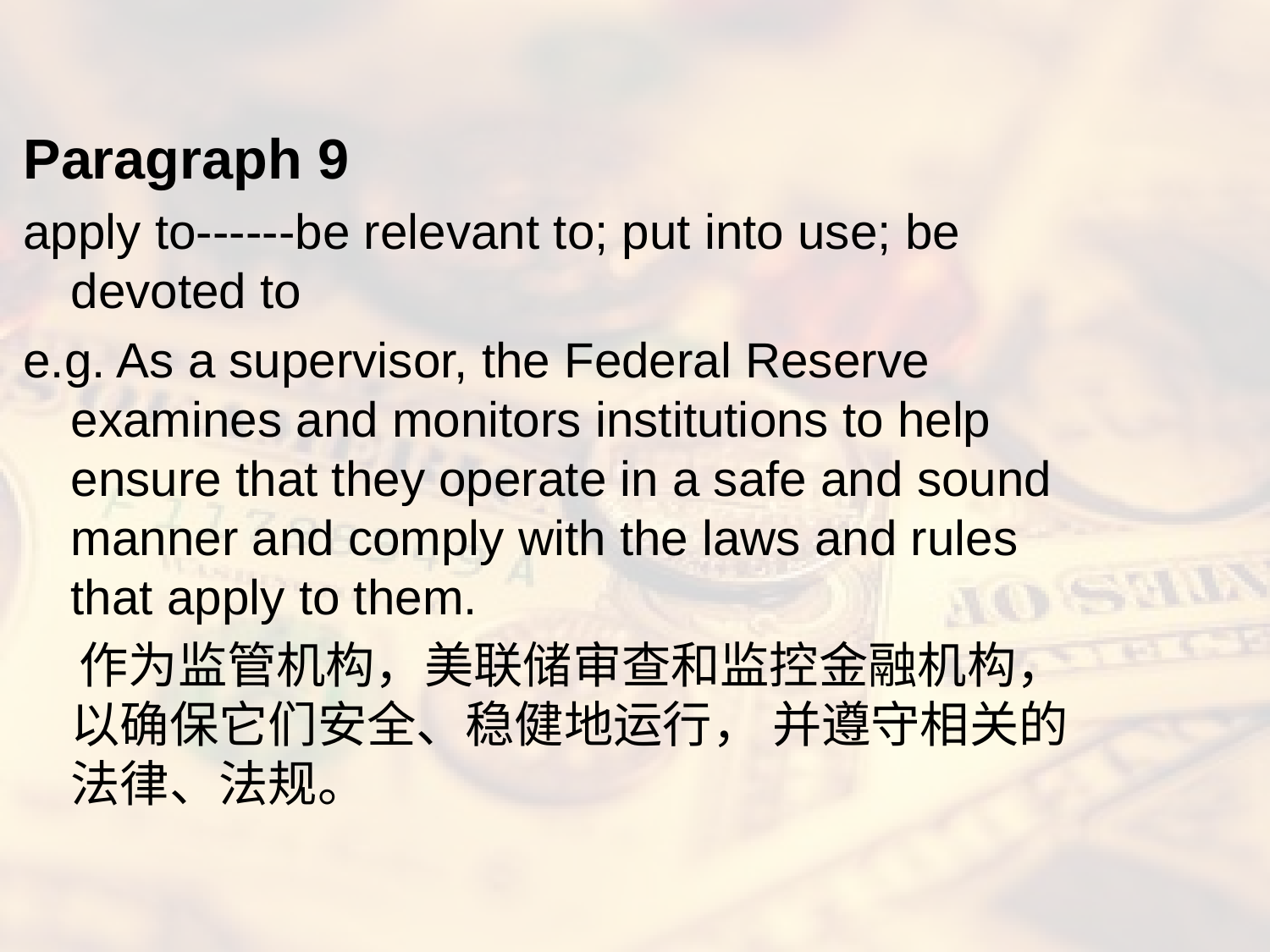

#
Paragraph 9
apply to------be relevant to; put into use; be devoted to
e.g. As a supervisor, the Federal Reserve examines and monitors institutions to help ensure that they operate in a safe and sound manner and comply with the laws and rules that apply to them.
    作为监管机构，美联储审查和监控金融机构，以确保它们安全、稳健地运行， 并遵守相关的法律、法规。